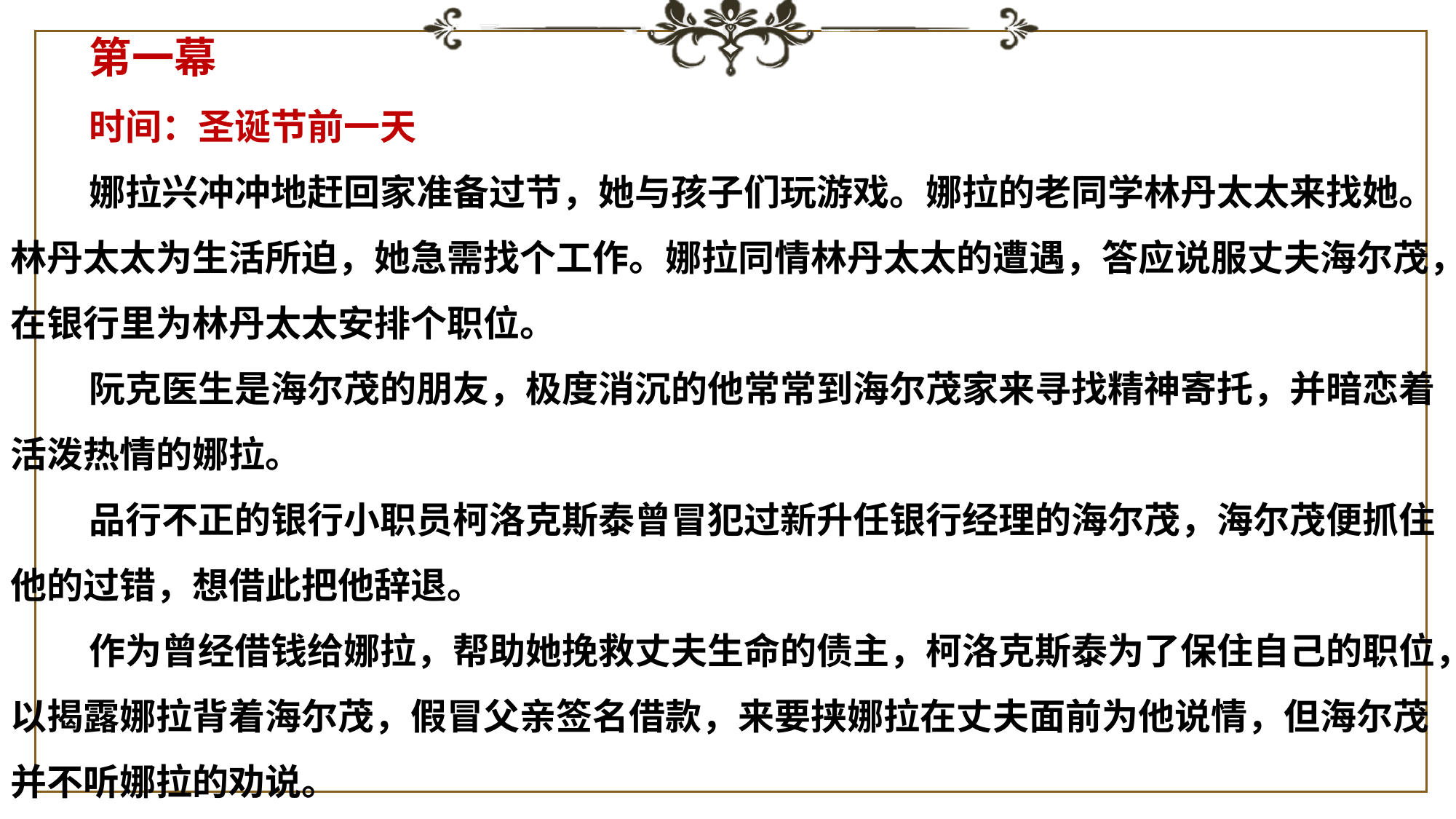

第一幕
时间：圣诞节前一天
娜拉兴冲冲地赶回家准备过节，她与孩子们玩游戏。娜拉的老同学林丹太太来找她。林丹太太为生活所迫，她急需找个工作。娜拉同情林丹太太的遭遇，答应说服丈夫海尔茂，在银行里为林丹太太安排个职位。
阮克医生是海尔茂的朋友，极度消沉的他常常到海尔茂家来寻找精神寄托，并暗恋着活泼热情的娜拉。
品行不正的银行小职员柯洛克斯泰曾冒犯过新升任银行经理的海尔茂，海尔茂便抓住他的过错，想借此把他辞退。
作为曾经借钱给娜拉，帮助她挽救丈夫生命的债主，柯洛克斯泰为了保住自己的职位，以揭露娜拉背着海尔茂，假冒父亲签名借款，来要挟娜拉在丈夫面前为他说情，但海尔茂并不听娜拉的劝说。